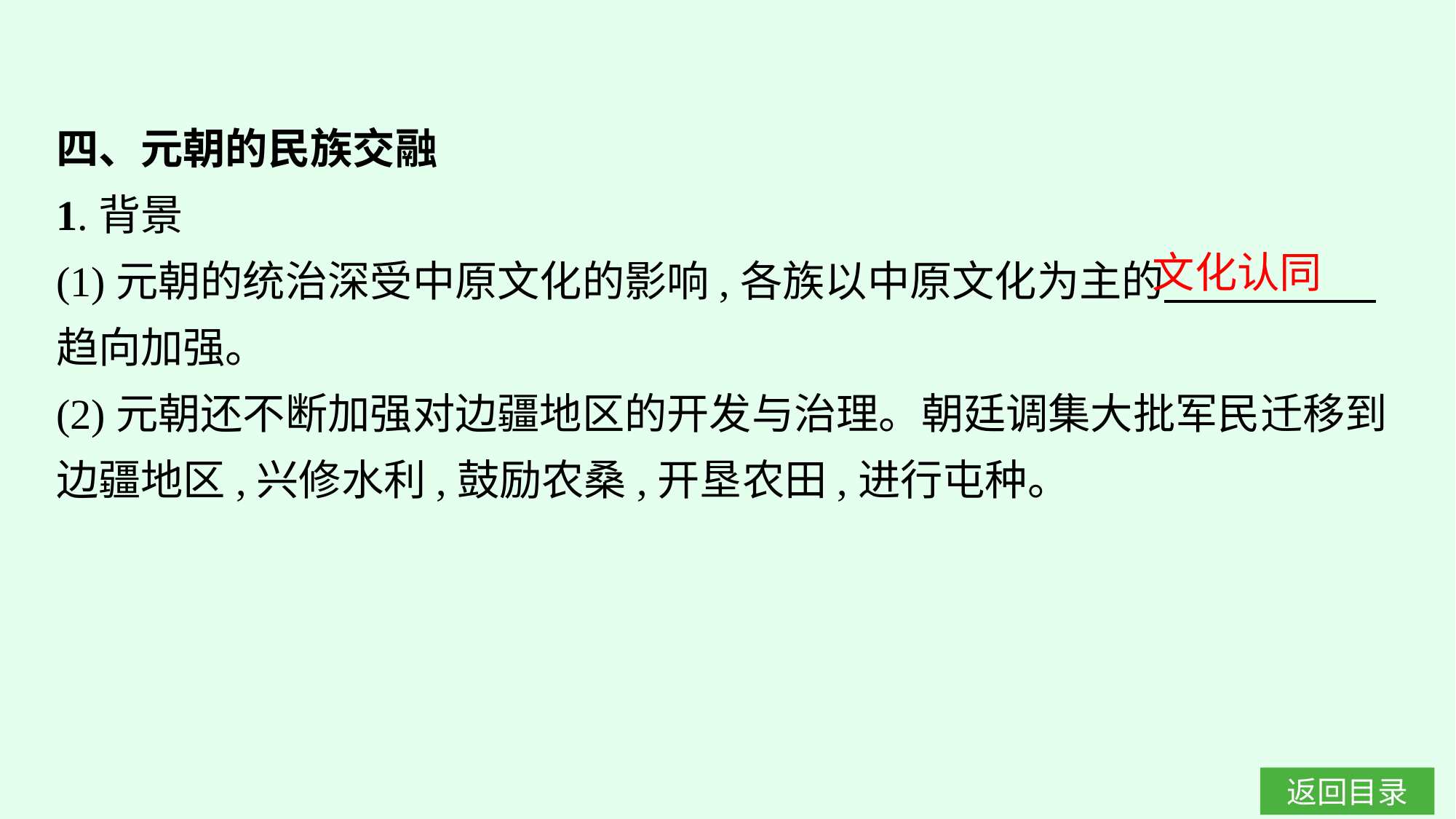

四、元朝的民族交融
1.背景
(1)元朝的统治深受中原文化的影响,各族以中原文化为主的　　　　　趋向加强。
(2)元朝还不断加强对边疆地区的开发与治理。朝廷调集大批军民迁移到边疆地区,兴修水利,鼓励农桑,开垦农田,进行屯种。
文化认同